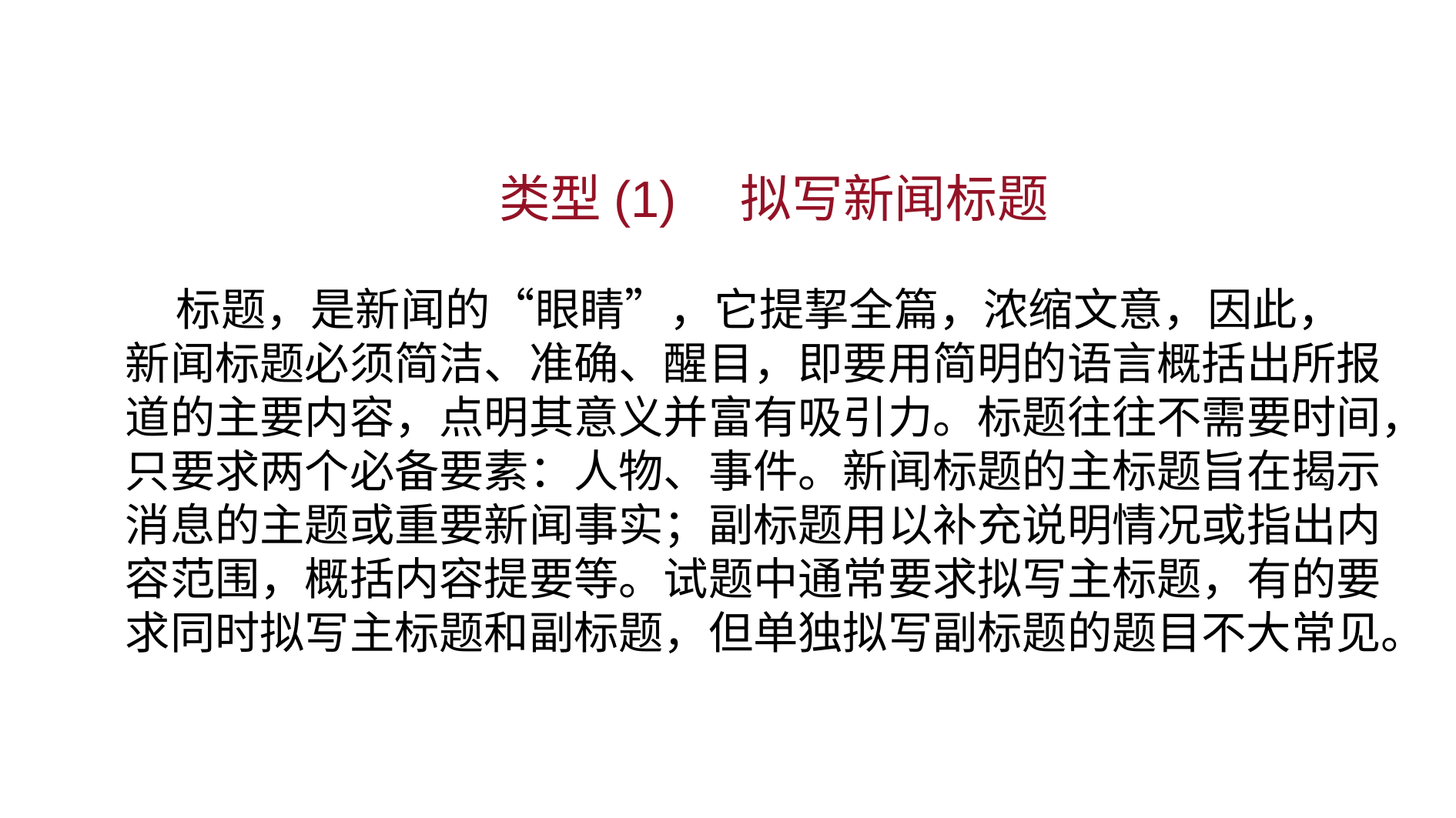

类型(1)　拟写新闻标题

    标题，是新闻的“眼睛”，它提挈全篇，浓缩文意，因此，新闻标题必须简洁、准确、醒目，即要用简明的语言概括出所报道的主要内容，点明其意义并富有吸引力。标题往往不需要时间，只要求两个必备要素：人物、事件。新闻标题的主标题旨在揭示消息的主题或重要新闻事实；副标题用以补充说明情况或指出内容范围，概括内容提要等。试题中通常要求拟写主标题，有的要求同时拟写主标题和副标题，但单独拟写副标题的题目不大常见。